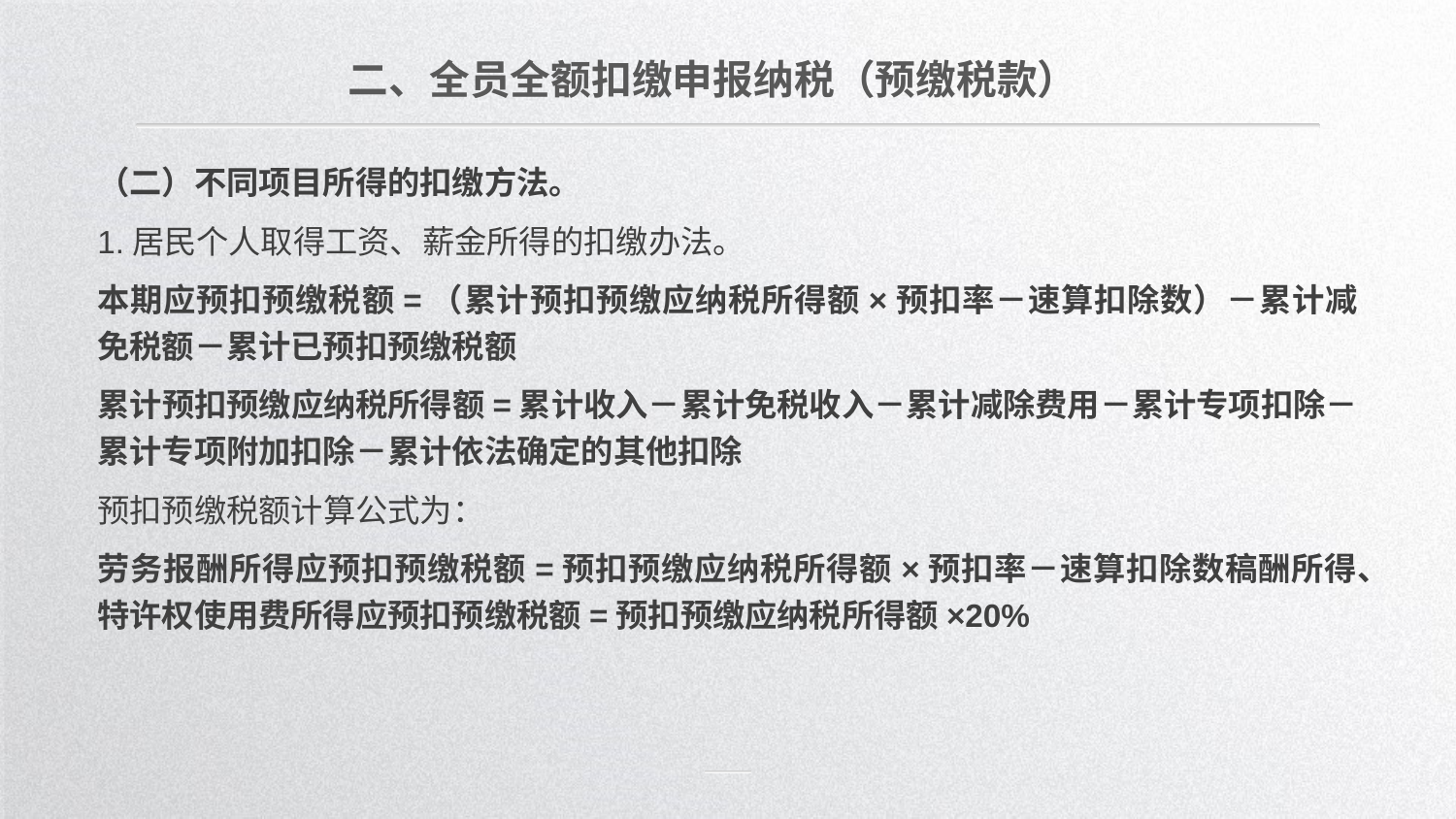

二、全员全额扣缴申报纳税（预缴税款）
（二）不同项目所得的扣缴方法。
1.居民个人取得工资、薪金所得的扣缴办法。
本期应预扣预缴税额=（累计预扣预缴应纳税所得额×预扣率－速算扣除数）－累计减免税额－累计已预扣预缴税额
累计预扣预缴应纳税所得额=累计收入－累计免税收入－累计减除费用－累计专项扣除－累计专项附加扣除－累计依法确定的其他扣除
预扣预缴税额计算公式为：
劳务报酬所得应预扣预缴税额=预扣预缴应纳税所得额×预扣率－速算扣除数稿酬所得、特许权使用费所得应预扣预缴税额=预扣预缴应纳税所得额×20%